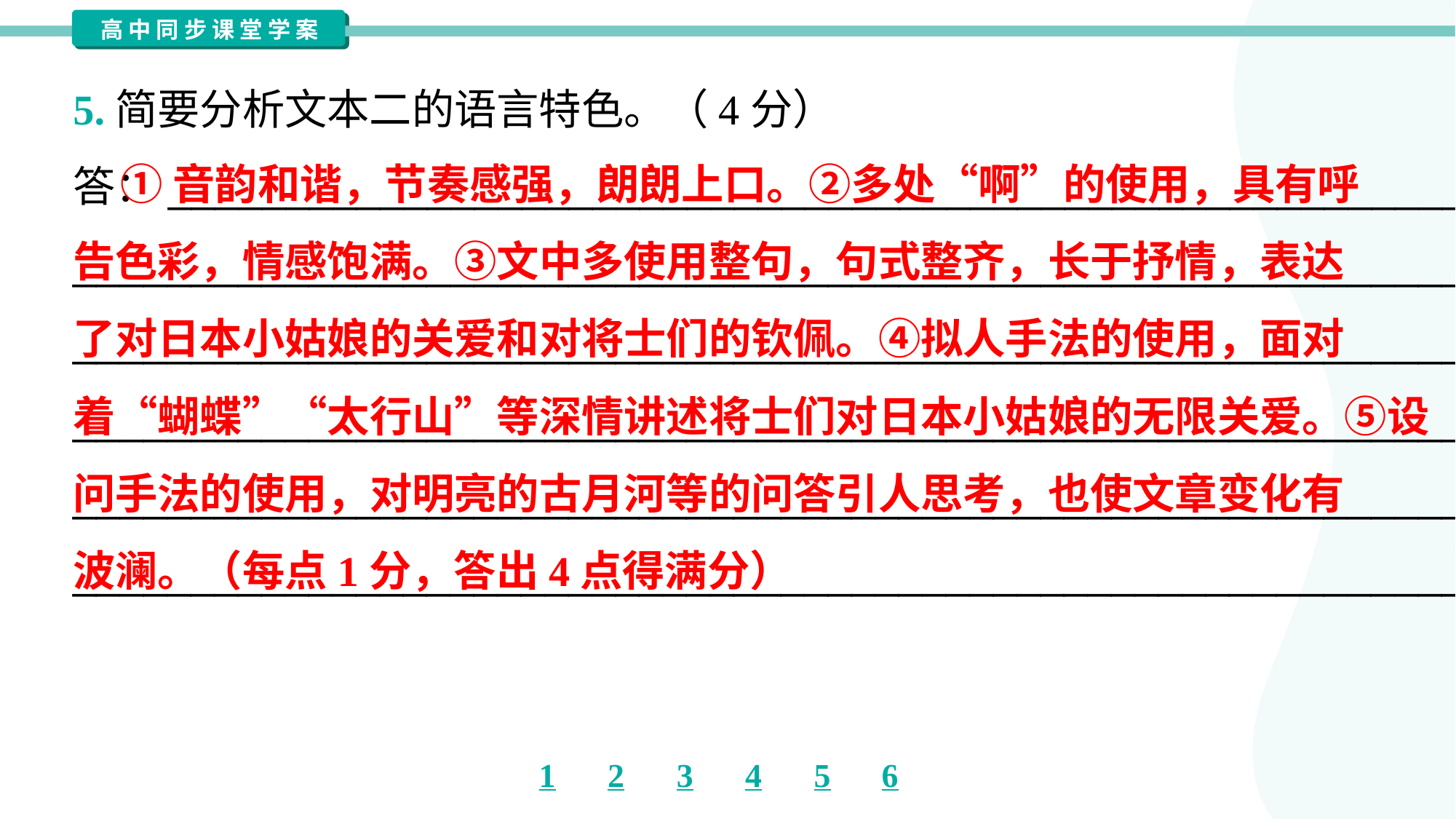

5.简要分析文本二的语言特色。（4分）
答：_________________________________________________________
_____________________________________________________________
_____________________________________________________________
_____________________________________________________________
_____________________________________________________________
_____________________________________________________________
     ①音韵和谐，节奏感强，朗朗上口。②多处“啊”的使用，具有呼
告色彩，情感饱满。③文中多使用整句，句式整齐，长于抒情，表达
了对日本小姑娘的关爱和对将士们的钦佩。④拟人手法的使用，面对
着“蝴蝶”“太行山”等深情讲述将士们对日本小姑娘的无限关爱。⑤设
问手法的使用，对明亮的古月河等的问答引人思考，也使文章变化有
波澜。（每点1分，答出4点得满分）